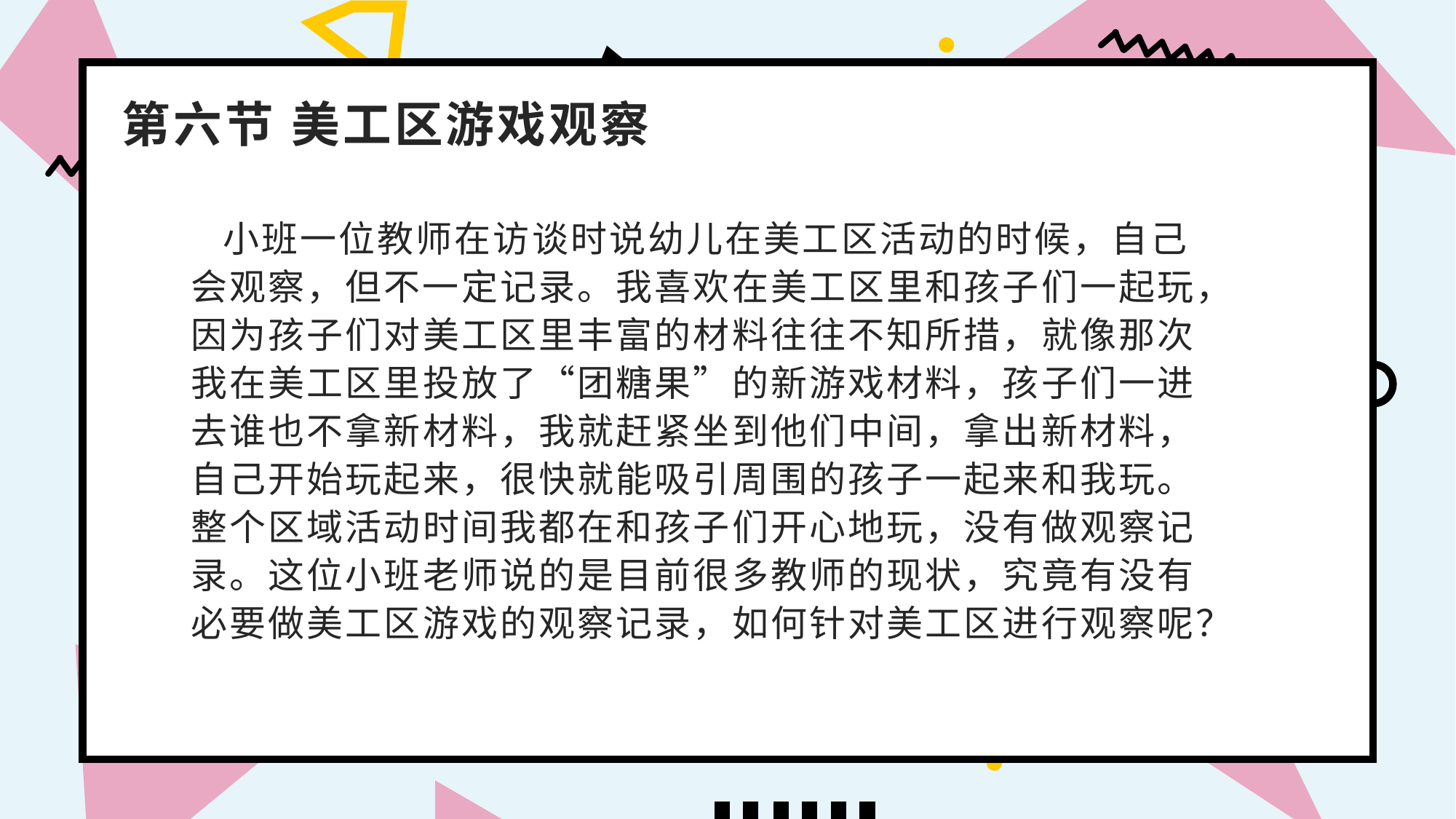

# 第六节 美工区游戏观察
小班一位教师在访谈时说幼儿在美工区活动的时候，自己会观察，但不一定记录。我喜欢在美工区里和孩子们一起玩，因为孩子们对美工区里丰富的材料往往不知所措，就像那次我在美工区里投放了“团糖果”的新游戏材料，孩子们一进去谁也不拿新材料，我就赶紧坐到他们中间，拿出新材料，自己开始玩起来，很快就能吸引周围的孩子一起来和我玩。整个区域活动时间我都在和孩子们开心地玩，没有做观察记录。这位小班老师说的是目前很多教师的现状，究竟有没有必要做美工区游戏的观察记录，如何针对美工区进行观察呢？